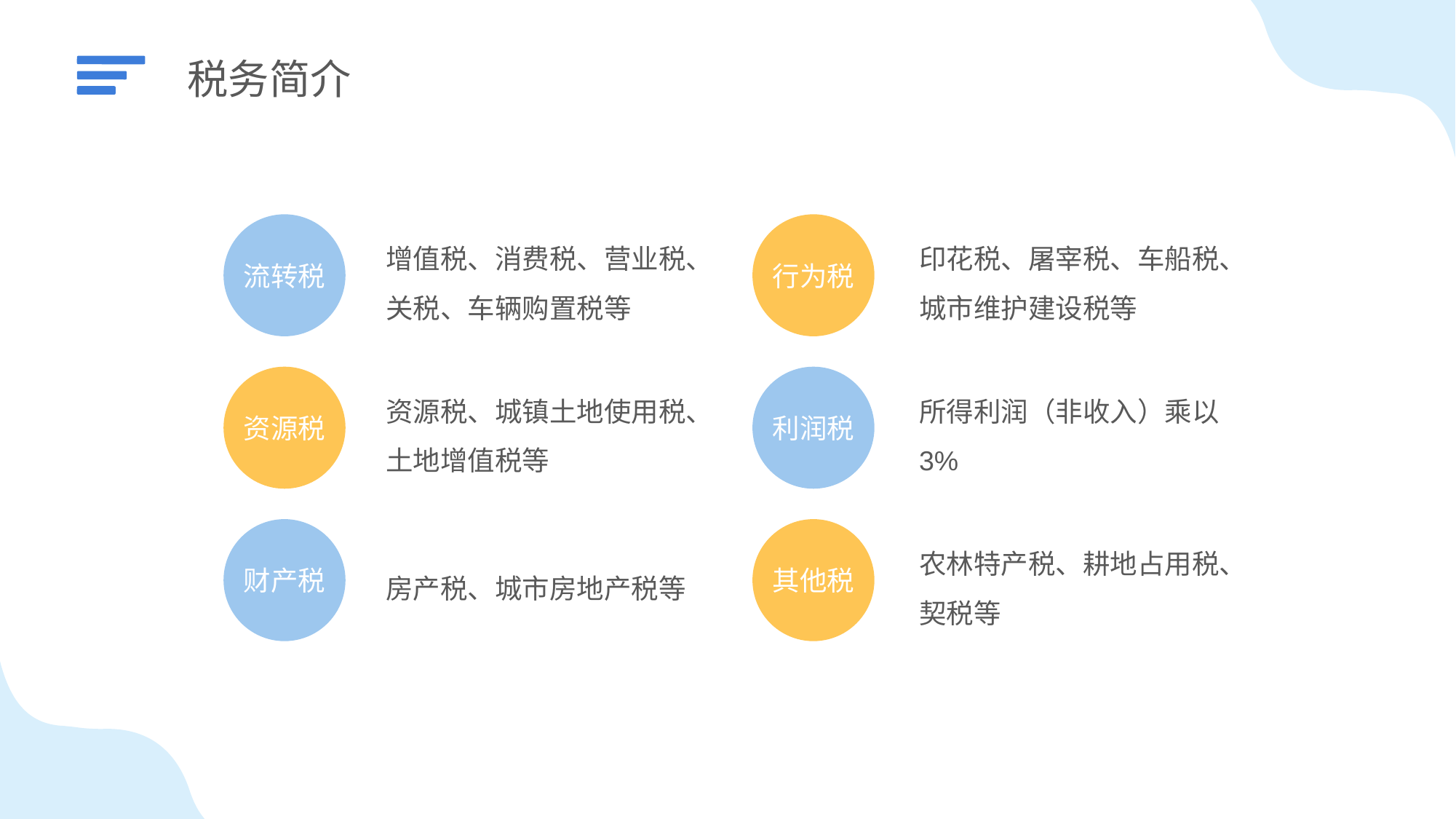

税务简介

流转税
行为税
增值税、消费税、营业税、
关税、车辆购置税等
印花税、屠宰税、车船税、城市维护建设税等
资源税
利润税
资源税、城镇土地使用税、土地增值税等
所得利润（非收入）乘以3%
财产税
其他税
农林特产税、耕地占用税、契税等
房产税、城市房地产税等